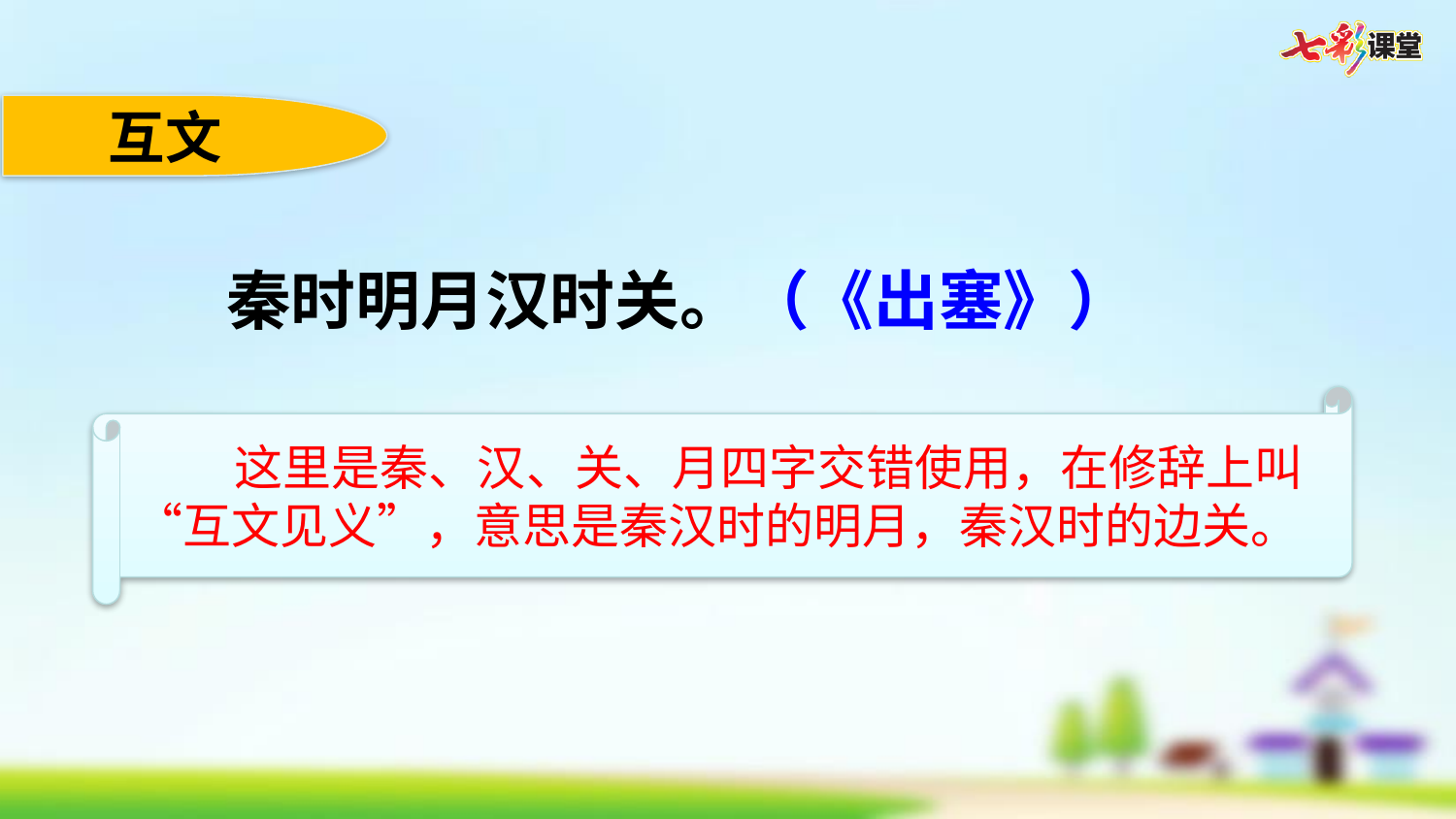

互文
秦时明月汉时关。（《出塞》）
这里是秦、汉、关、月四字交错使用，在修辞上叫“互文见义”，意思是秦汉时的明月，秦汉时的边关。